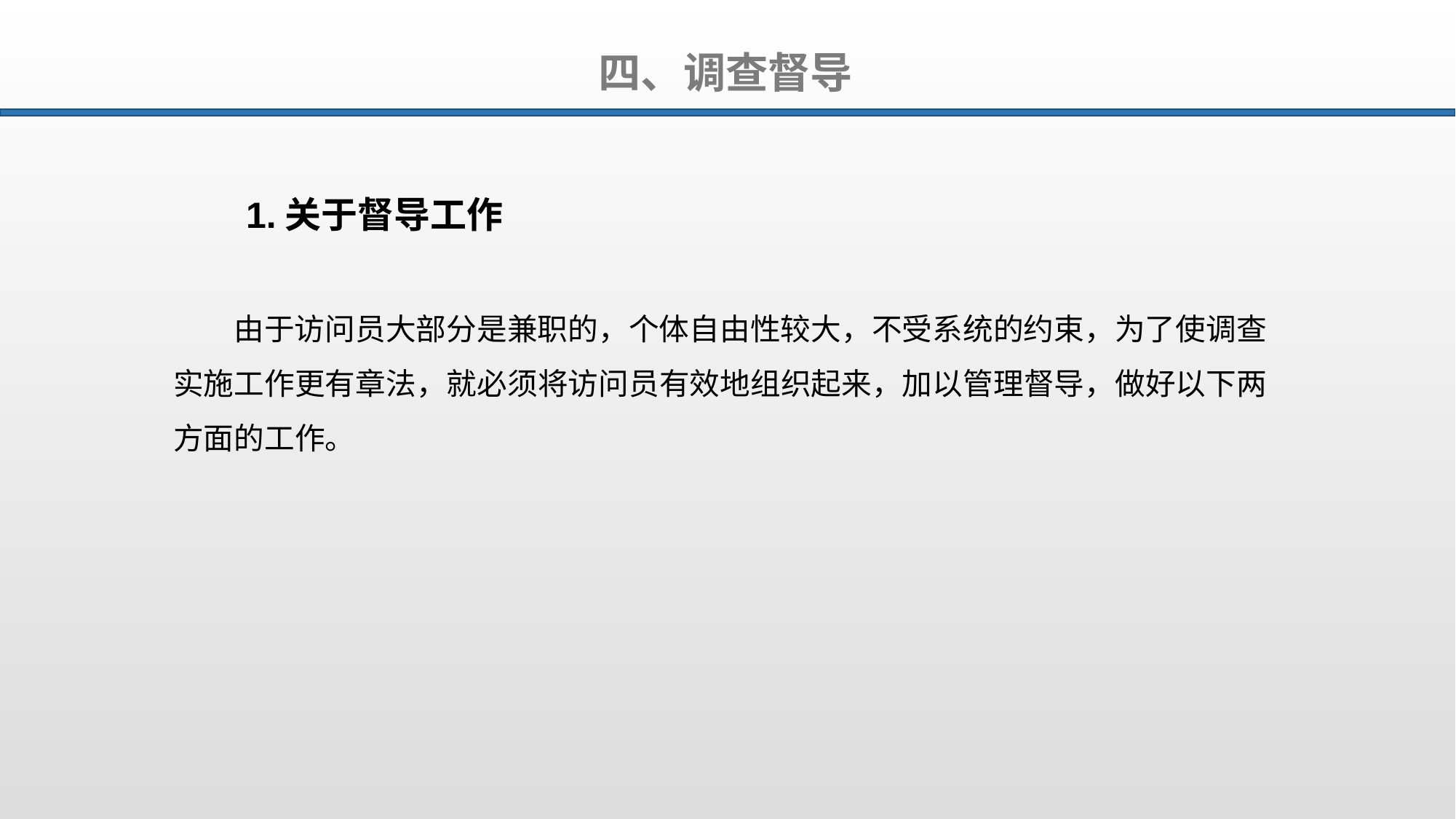

四、调查督导

1.关于督导工作
由于访问员大部分是兼职的，个体自由性较大，不受系统的约束，为了使调查实施工作更有章法，就必须将访问员有效地组织起来，加以管理督导，做好以下两方面的工作。